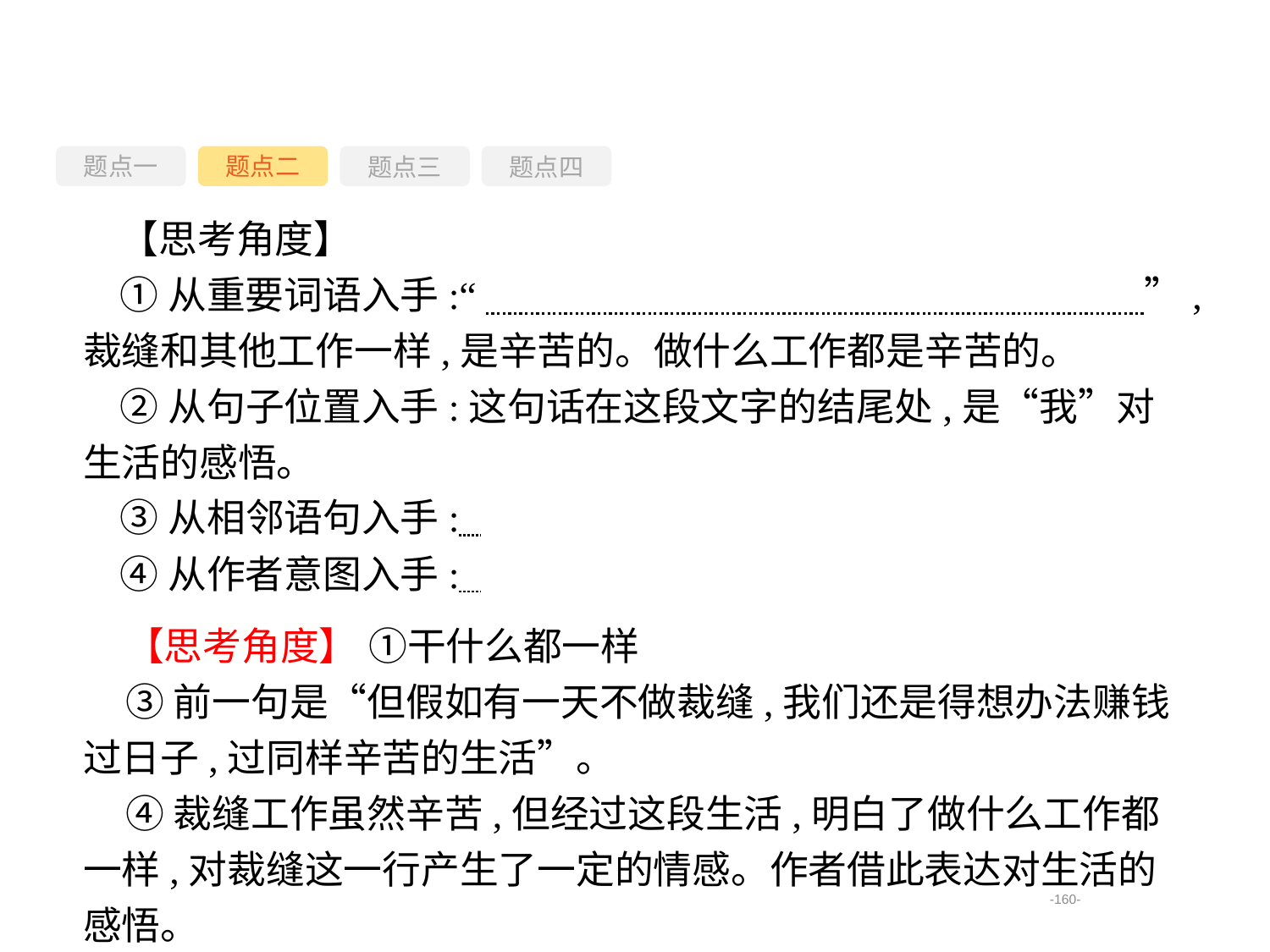

题点一
题点三
题点四
题点二
【思考角度】
①从重要词语入手:“　　　　　　　　　　　　　　　　　”,裁缝和其他工作一样,是辛苦的。做什么工作都是辛苦的。
②从句子位置入手:这句话在这段文字的结尾处,是“我”对生活的感悟。
③从相邻语句入手:
④从作者意图入手:
【思考角度】 ①干什么都一样
③前一句是“但假如有一天不做裁缝,我们还是得想办法赚钱过日子,过同样辛苦的生活”。
④裁缝工作虽然辛苦,但经过这段生活,明白了做什么工作都一样,对裁缝这一行产生了一定的情感。作者借此表达对生活的感悟。
-160-